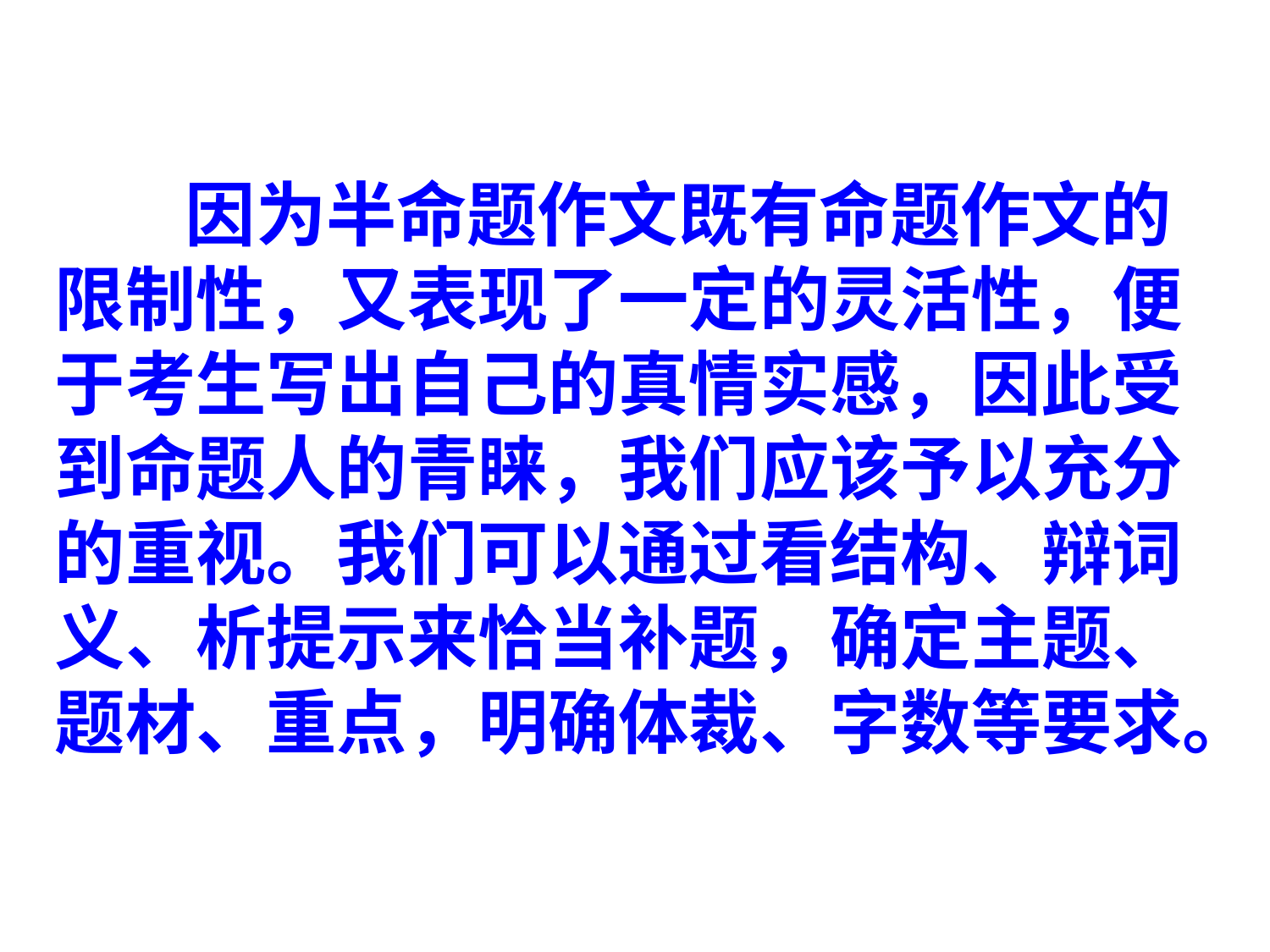

因为半命题作文既有命题作文的限制性，又表现了一定的灵活性，便于考生写出自己的真情实感，因此受到命题人的青睐，我们应该予以充分的重视。我们可以通过看结构、辩词义、析提示来恰当补题，确定主题、题材、重点，明确体裁、字数等要求。